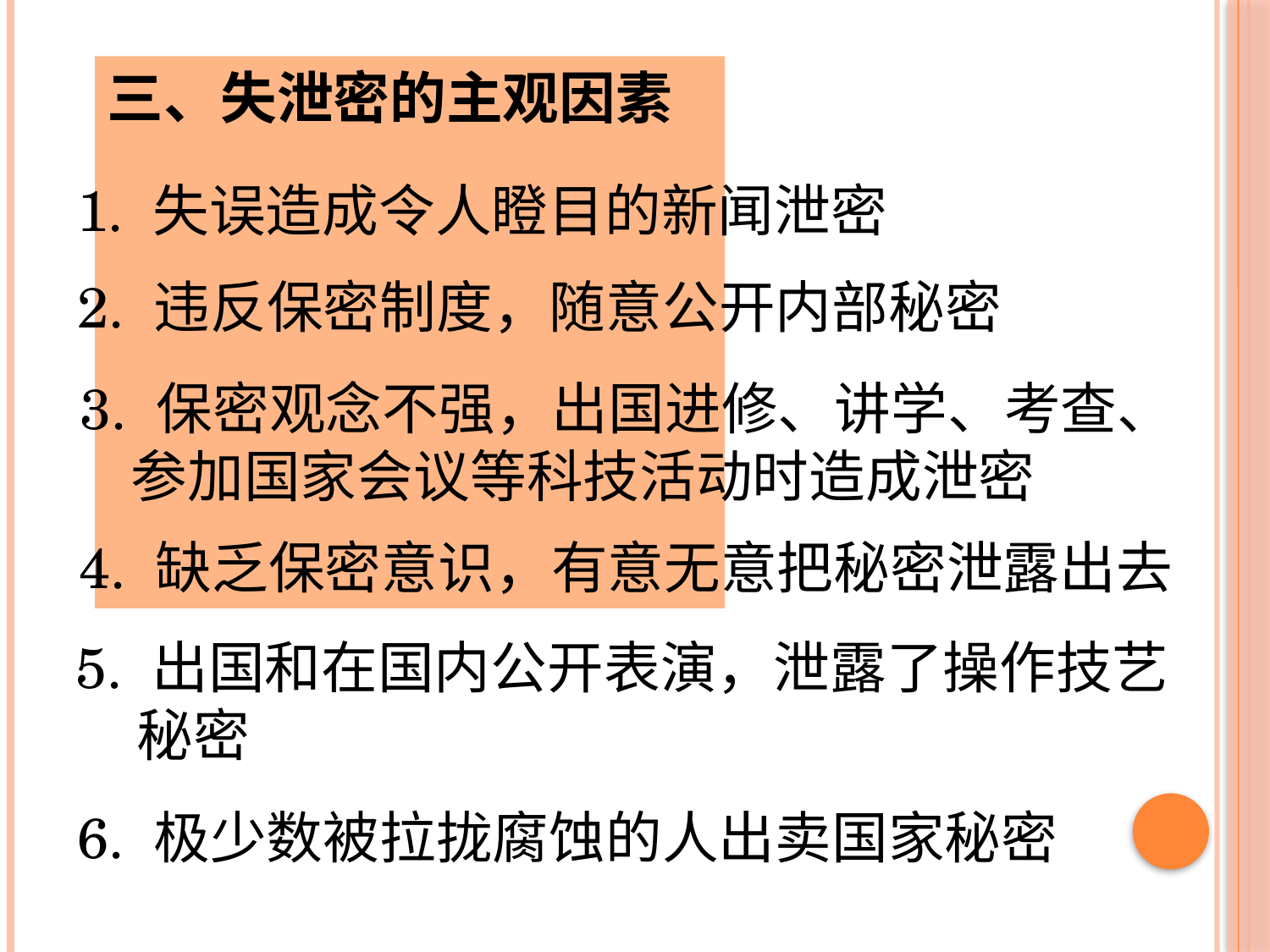

三、失泄密的主观因素
1. 失误造成令人瞪目的新闻泄密
2. 违反保密制度，随意公开内部秘密
3. 保密观念不强，出国进修、讲学、考查、参加国家会议等科技活动时造成泄密
4. 缺乏保密意识，有意无意把秘密泄露出去
5. 出国和在国内公开表演，泄露了操作技艺秘密
6. 极少数被拉拢腐蚀的人出卖国家秘密